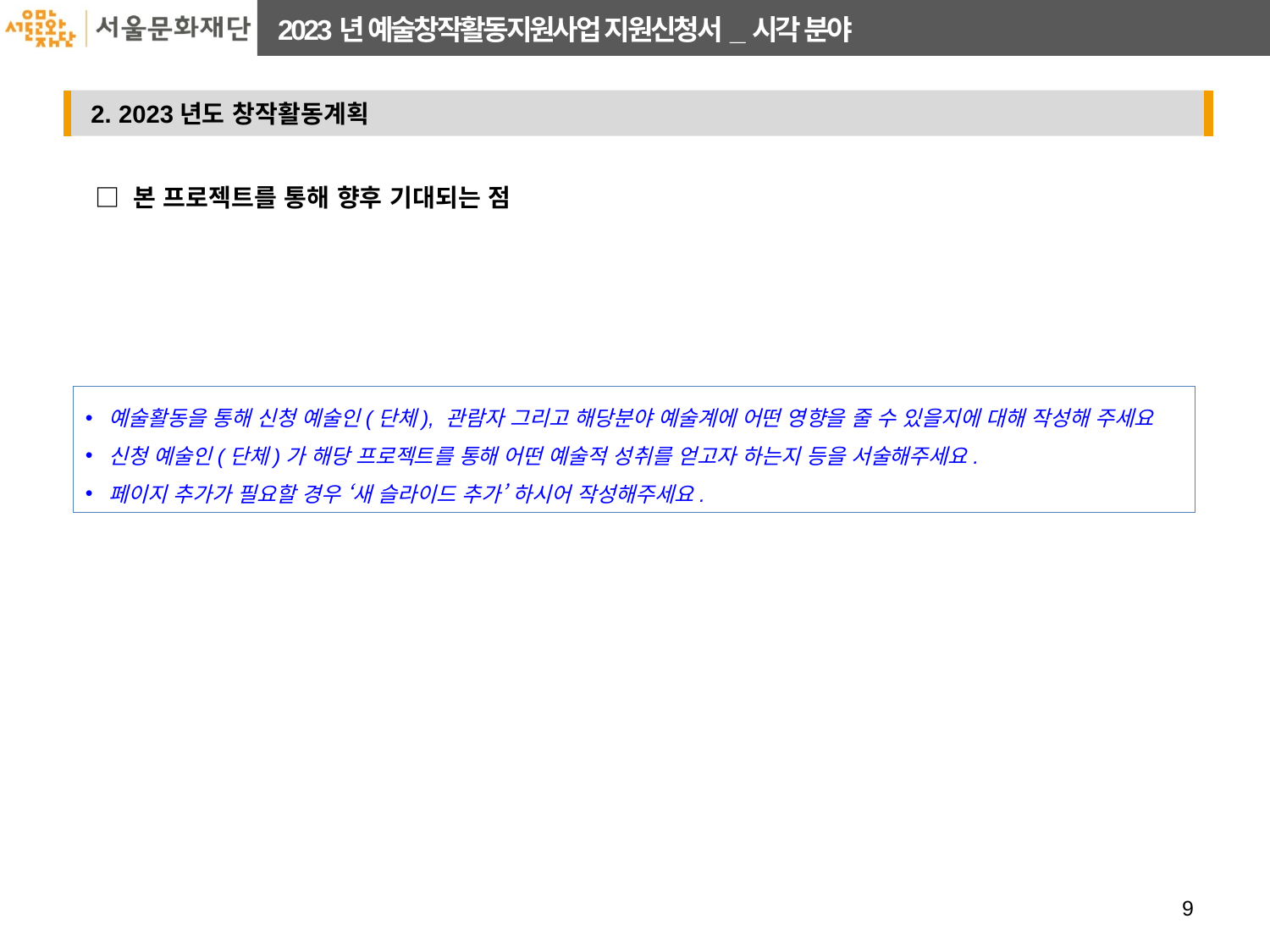

□ 본 프로젝트를 통해 향후 기대되는 점

예술활동을 통해 신청 예술인(단체), 관람자 그리고 해당분야 예술계에 어떤 영향을 줄 수 있을지에 대해 작성해 주세요
신청 예술인(단체)가 해당 프로젝트를 통해 어떤 예술적 성취를 얻고자 하는지 등을 서술해주세요.
페이지 추가가 필요할 경우 ‘새 슬라이드 추가’ 하시어 작성해주세요.
9